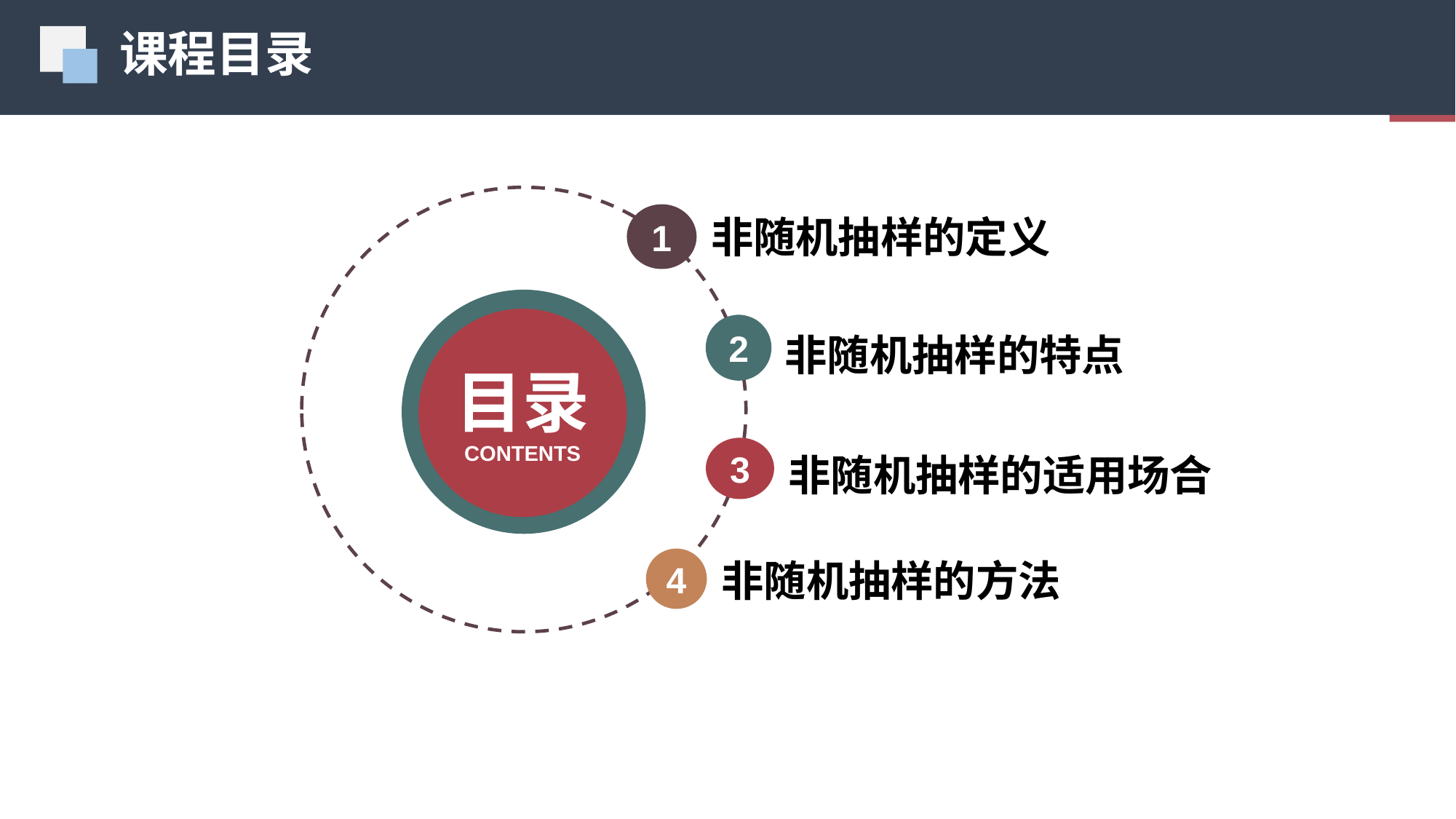

课程目录

01
非随机抽样的定义

1

目录
CONTENTS
非随机抽样的特点
2
非随机抽样的适用场合
3
非随机抽样的方法
4